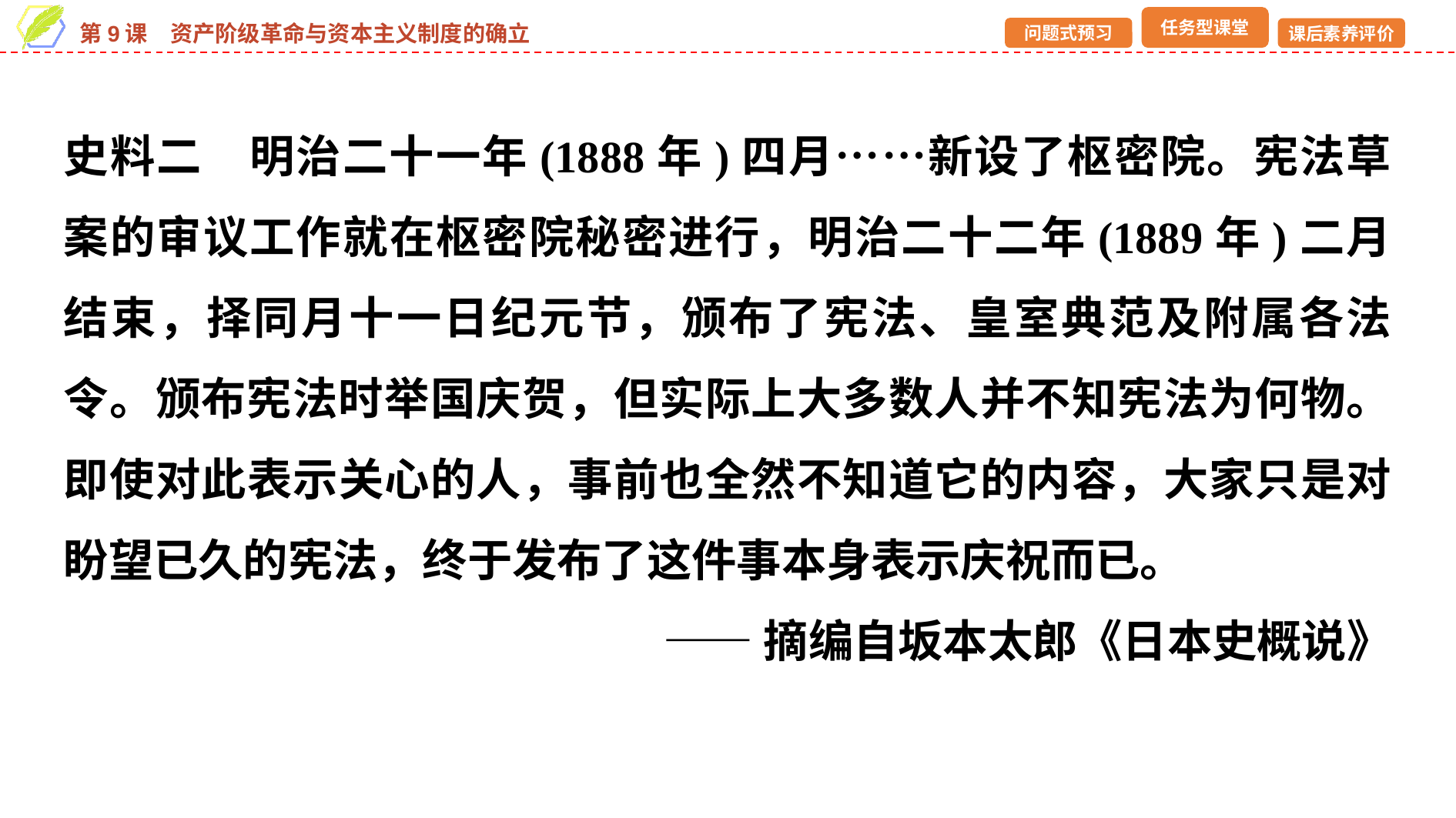

史料二　明治二十一年(1888年)四月……新设了枢密院。宪法草案的审议工作就在枢密院秘密进行，明治二十二年(1889年)二月结束，择同月十一日纪元节，颁布了宪法、皇室典范及附属各法令。颁布宪法时举国庆贺，但实际上大多数人并不知宪法为何物。即使对此表示关心的人，事前也全然不知道它的内容，大家只是对盼望已久的宪法，终于发布了这件事本身表示庆祝而已。
——摘编自坂本太郎《日本史概说》